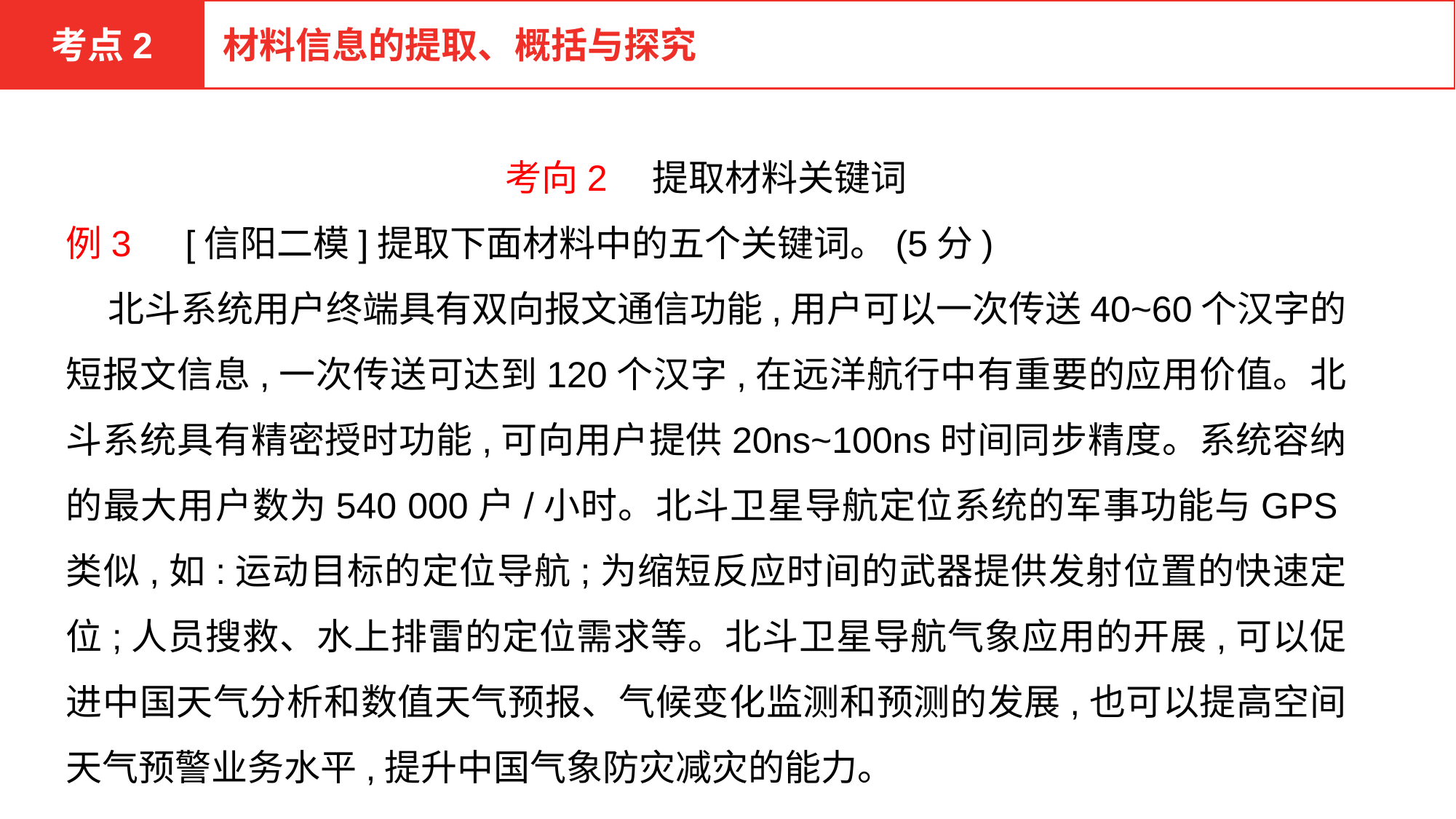

考点2
材料信息的提取、概括与探究
考向2　提取材料关键词
例3　[信阳二模]提取下面材料中的五个关键词。(5分)
    北斗系统用户终端具有双向报文通信功能,用户可以一次传送40~60个汉字的短报文信息,一次传送可达到120个汉字,在远洋航行中有重要的应用价值。北斗系统具有精密授时功能,可向用户提供20ns~100ns时间同步精度。系统容纳的最大用户数为540 000户/小时。北斗卫星导航定位系统的军事功能与GPS类似,如:运动目标的定位导航;为缩短反应时间的武器提供发射位置的快速定位;人员搜救、水上排雷的定位需求等。北斗卫星导航气象应用的开展,可以促进中国天气分析和数值天气预报、气候变化监测和预测的发展,也可以提高空间天气预警业务水平,提升中国气象防灾减灾的能力。